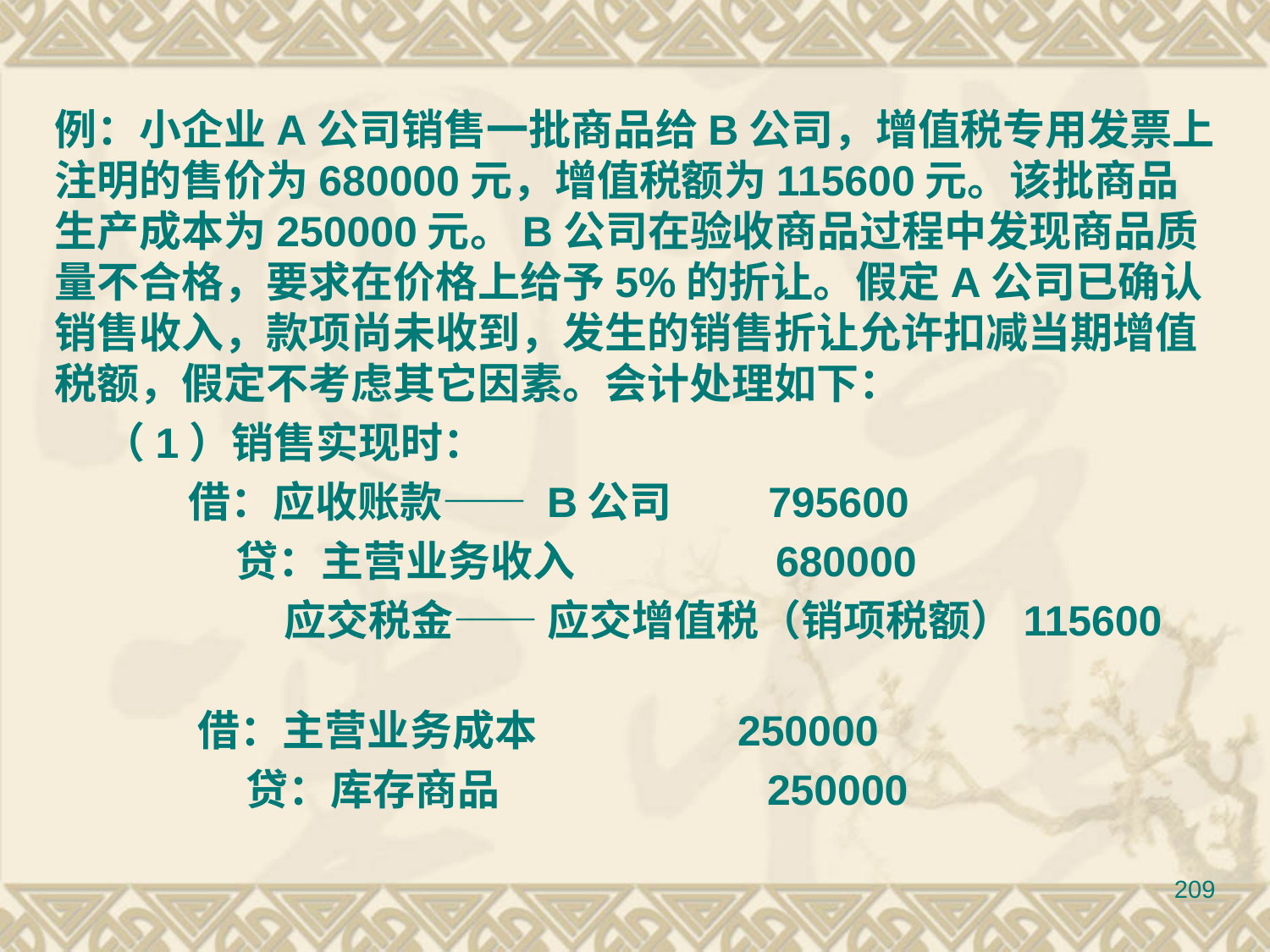

例：小企业A公司销售一批商品给B公司，增值税专用发票上注明的售价为680000元，增值税额为115600元。该批商品生产成本为250000元。B公司在验收商品过程中发现商品质量不合格，要求在价格上给予5%的折让。假定A公司已确认销售收入，款项尚未收到，发生的销售折让允许扣减当期增值税额，假定不考虑其它因素。会计处理如下：
    （1）销售实现时：
             借：应收账款—— B公司         795600
                  贷：主营业务收入                    680000
                       应交税金—— 应交增值税（销项税额）115600
              借：主营业务成本                    250000
                   贷：库存商品                           250000

209